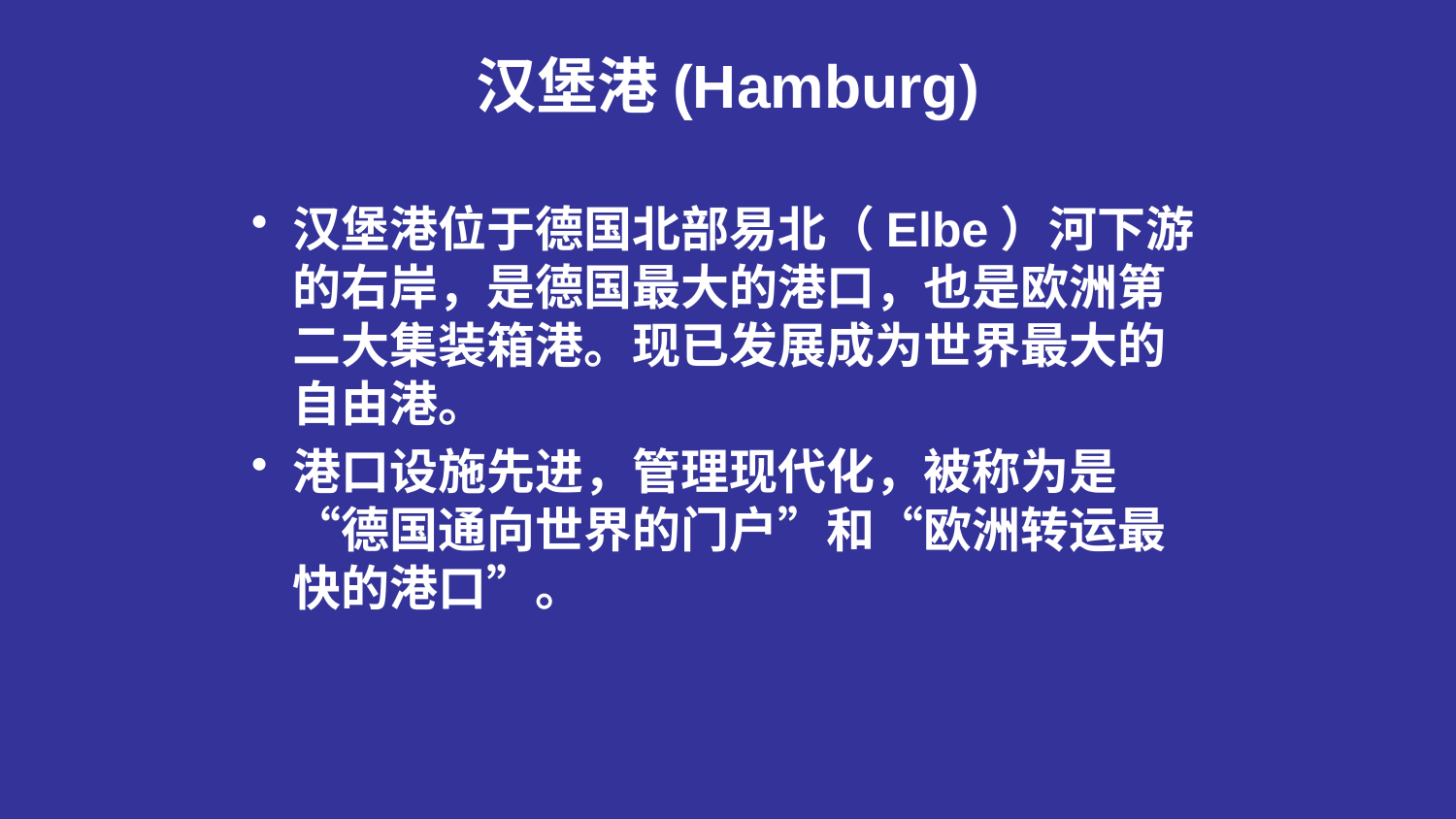

# 汉堡港(Hamburg)
汉堡港位于德国北部易北（Elbe）河下游的右岸，是德国最大的港口，也是欧洲第二大集装箱港。现已发展成为世界最大的自由港。
港口设施先进，管理现代化，被称为是“德国通向世界的门户”和“欧洲转运最快的港口”。